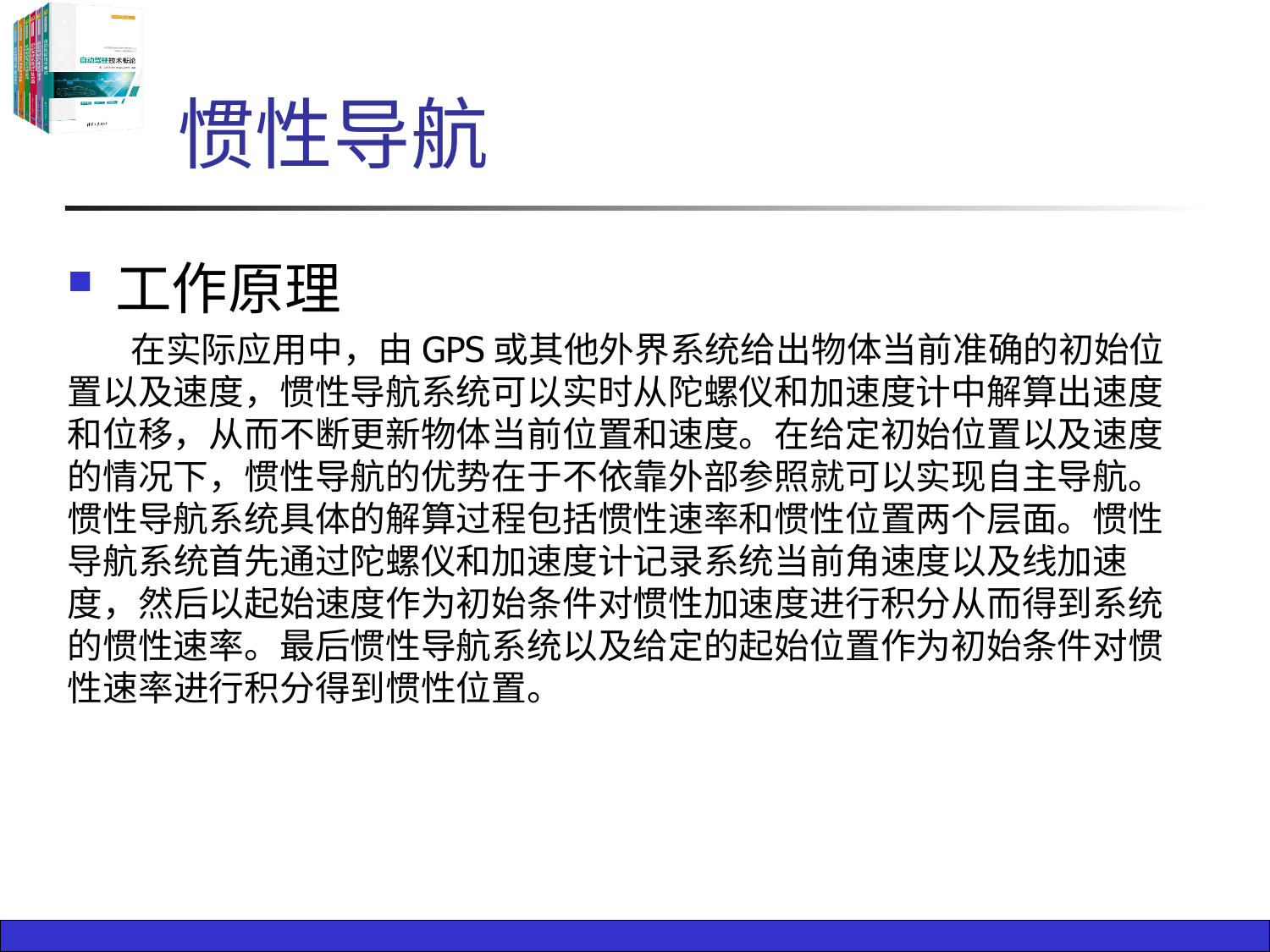

# 惯性导航
工作原理
       在实际应用中，由GPS或其他外界系统给出物体当前准确的初始位置以及速度，惯性导航系统可以实时从陀螺仪和加速度计中解算出速度和位移，从而不断更新物体当前位置和速度。在给定初始位置以及速度的情况下，惯性导航的优势在于不依靠外部参照就可以实现自主导航。惯性导航系统具体的解算过程包括惯性速率和惯性位置两个层面。惯性导航系统首先通过陀螺仪和加速度计记录系统当前角速度以及线加速度，然后以起始速度作为初始条件对惯性加速度进行积分从而得到系统的惯性速率。最后惯性导航系统以及给定的起始位置作为初始条件对惯性速率进行积分得到惯性位置。